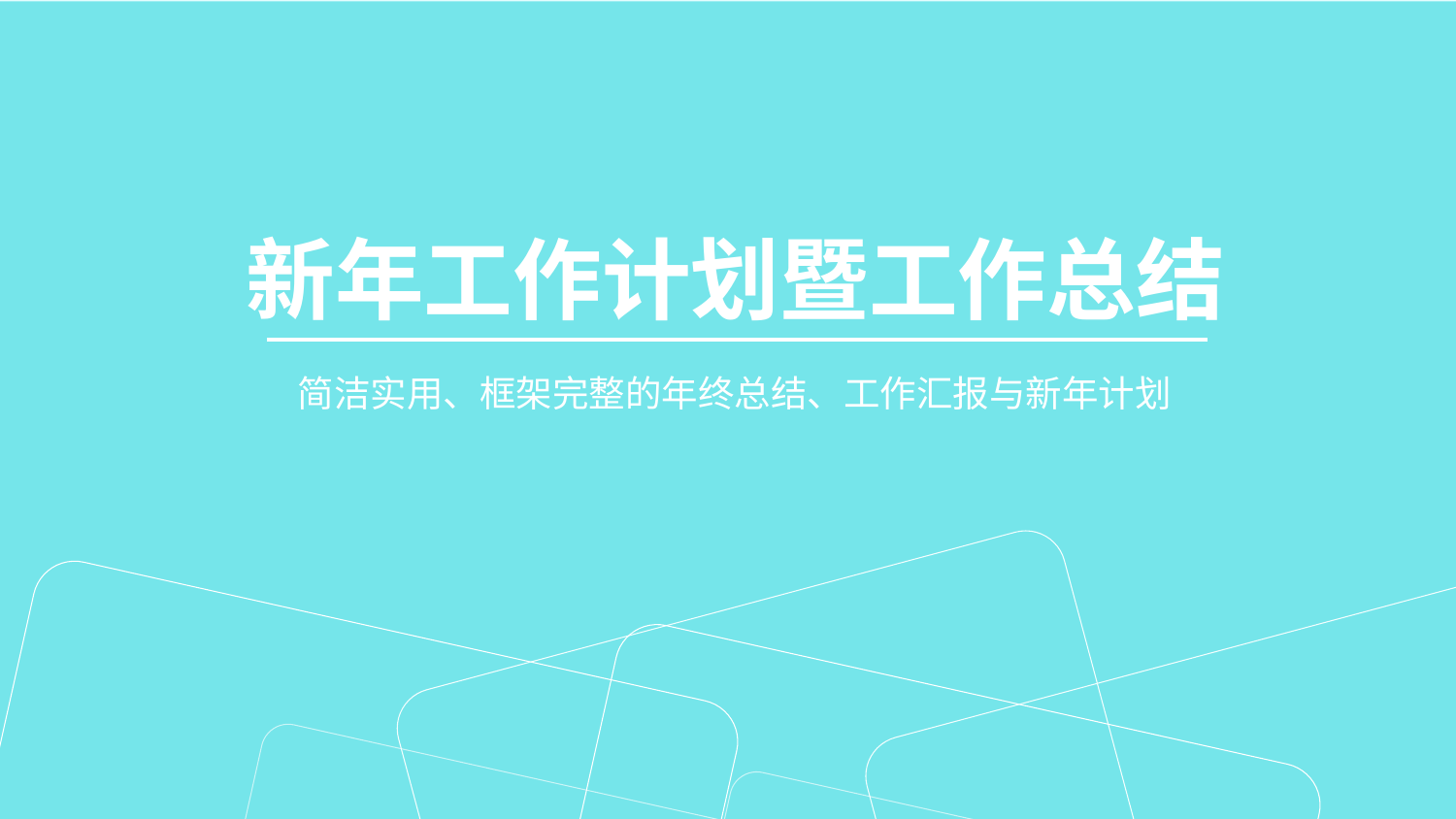

新年工作计划暨工作总结
简洁实用、框架完整的年终总结、工作汇报与新年计划